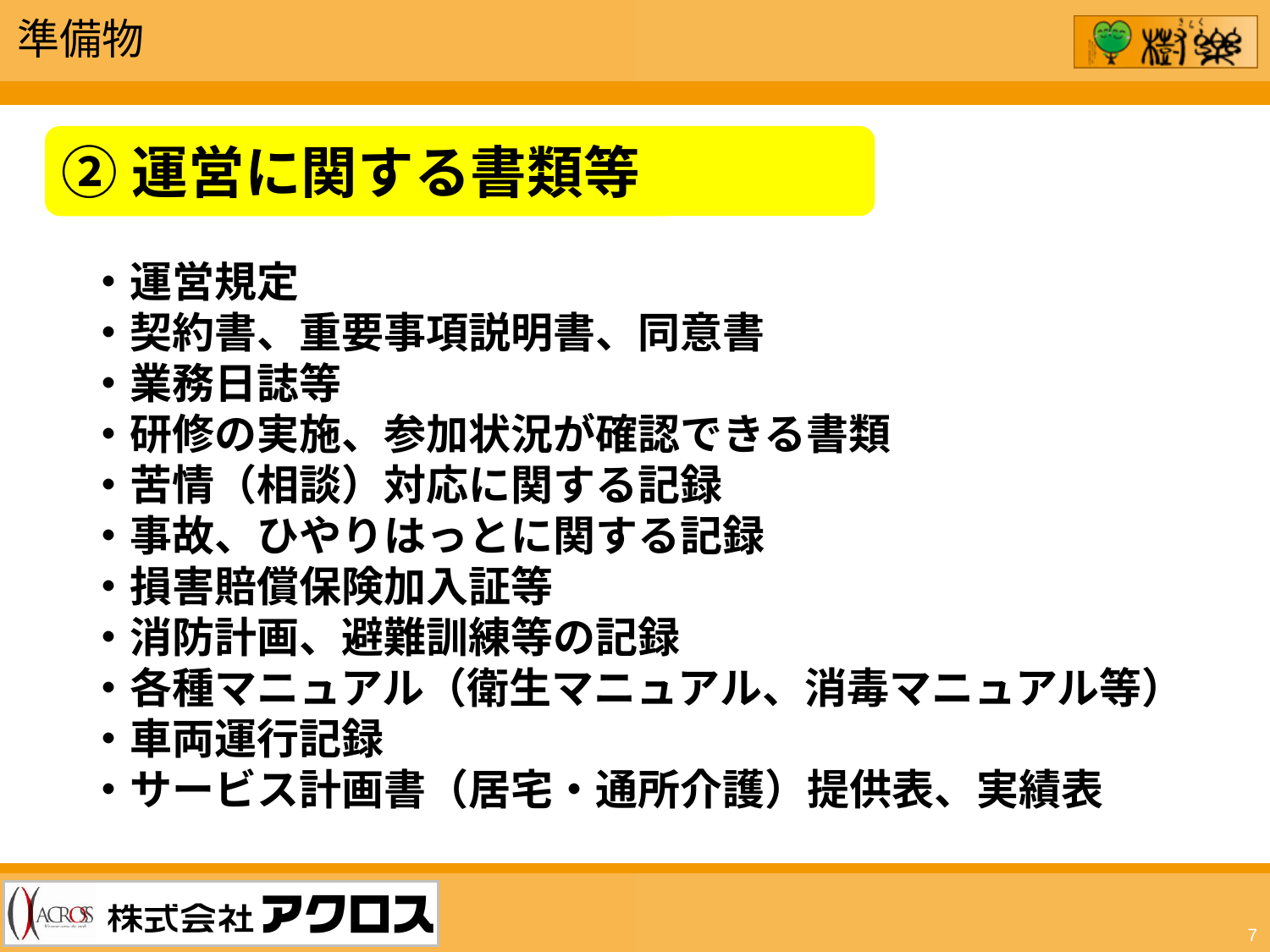

準備物
②運営に関する書類等
・運営規定
・契約書、重要事項説明書、同意書
・業務日誌等
・研修の実施、参加状況が確認できる書類
・苦情（相談）対応に関する記録
・事故、ひやりはっとに関する記録
・損害賠償保険加入証等
・消防計画、避難訓練等の記録
・各種マニュアル（衛生マニュアル、消毒マニュアル等）
・車両運行記録
・サービス計画書（居宅・通所介護）提供表、実績表

7